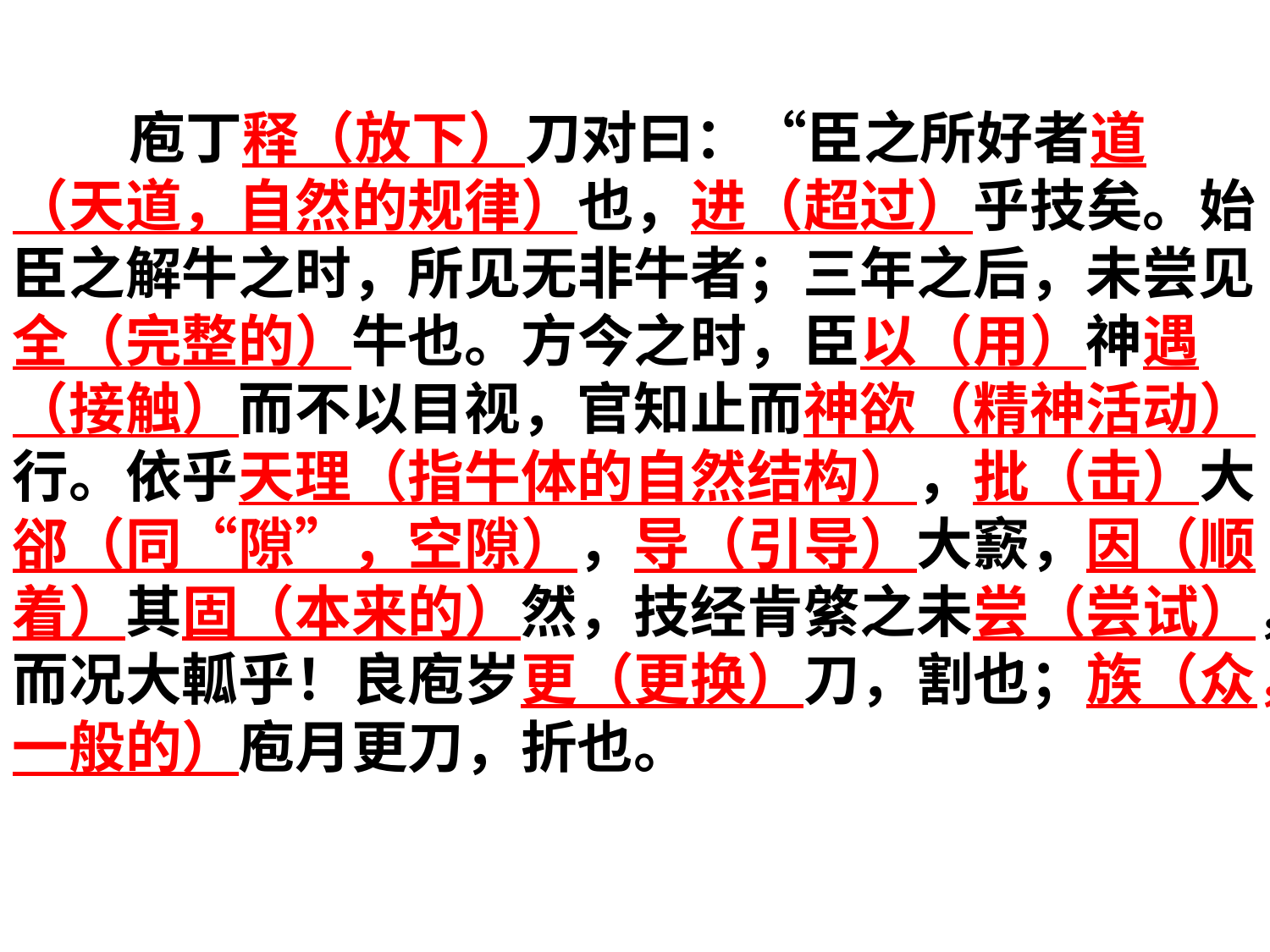

庖丁释（放下）刀对曰：“臣之所好者道（天道，自然的规律）也，进（超过）乎技矣。始臣之解牛之时，所见无非牛者；三年之后，未尝见全（完整的）牛也。方今之时，臣以（用）神遇（接触）而不以目视，官知止而神欲（精神活动）行。依乎天理（指牛体的自然结构），批（击）大郤（同“隙”，空隙），导（引导）大窾，因（顺着）其固（本来的）然，技经肯綮之未尝（尝试），而况大軱乎！良庖岁更（更换）刀，割也；族（众，一般的）庖月更刀，折也。